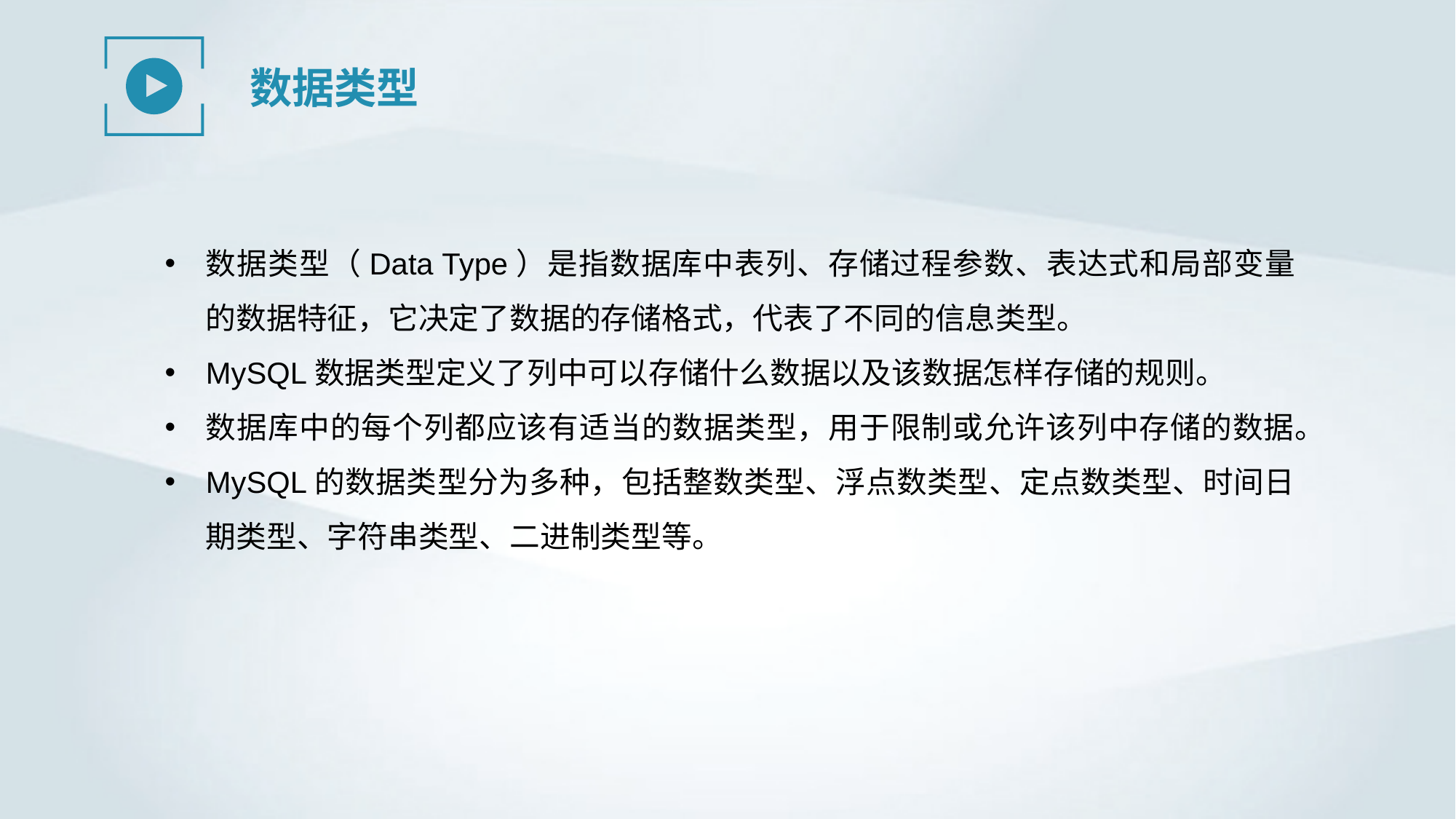

数据类型
数据类型（Data Type）是指数据库中表列、存储过程参数、表达式和局部变量的数据特征，它决定了数据的存储格式，代表了不同的信息类型。
MySQL数据类型定义了列中可以存储什么数据以及该数据怎样存储的规则。
数据库中的每个列都应该有适当的数据类型，用于限制或允许该列中存储的数据。
MySQL的数据类型分为多种，包括整数类型、浮点数类型、定点数类型、时间日期类型、字符串类型、二进制类型等。